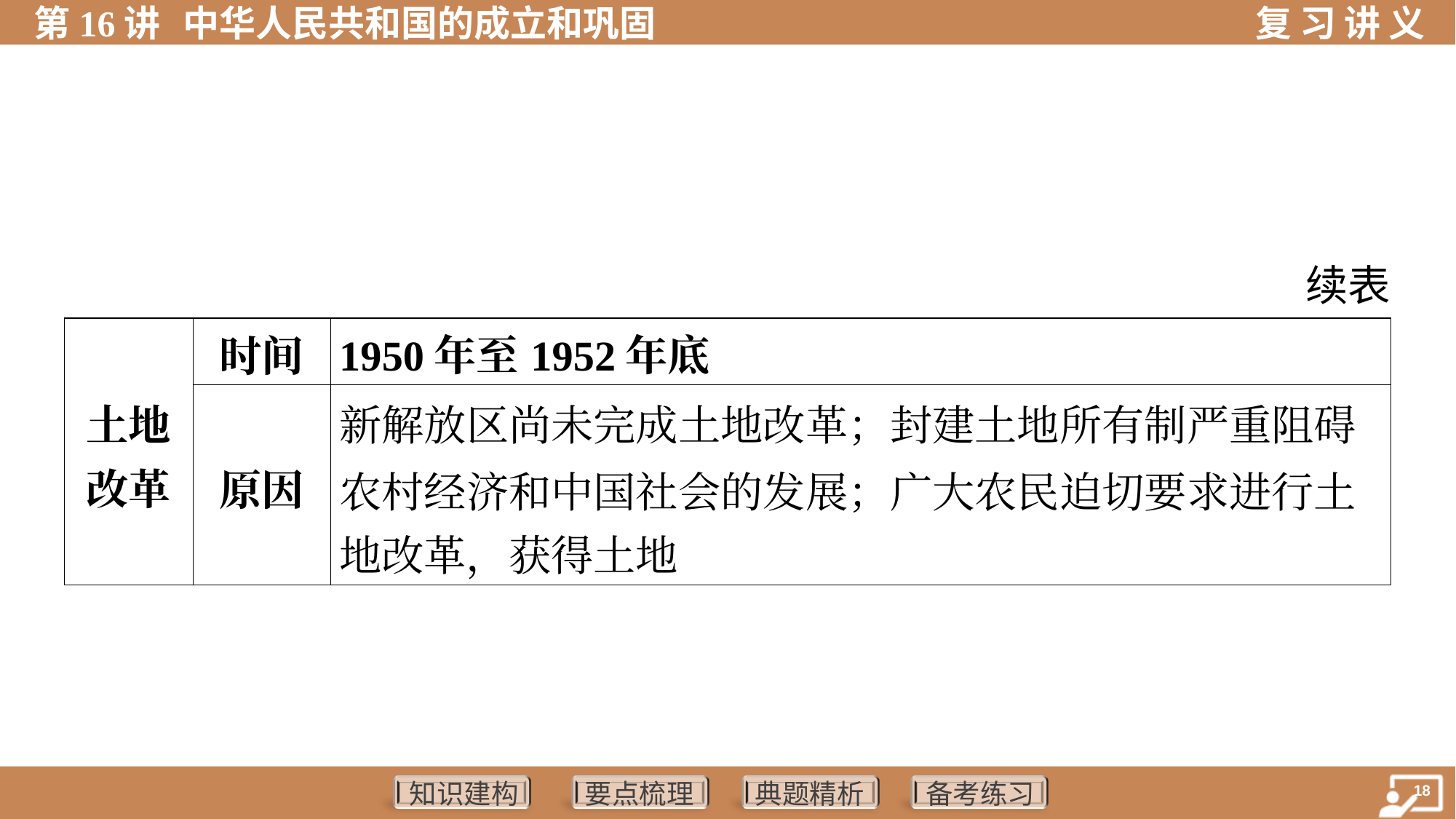

续表
| 土地 改革 | 时间 | 1950年至1952年底 |  |  |
| --- | --- | --- | --- | --- |
|  | 原因 | 新解放区尚未完成土地改革；封建土地所有制严重阻碍 农村经济和中国社会的发展；广大农民迫切要求进行土 地改革，获得土地 |  |  |